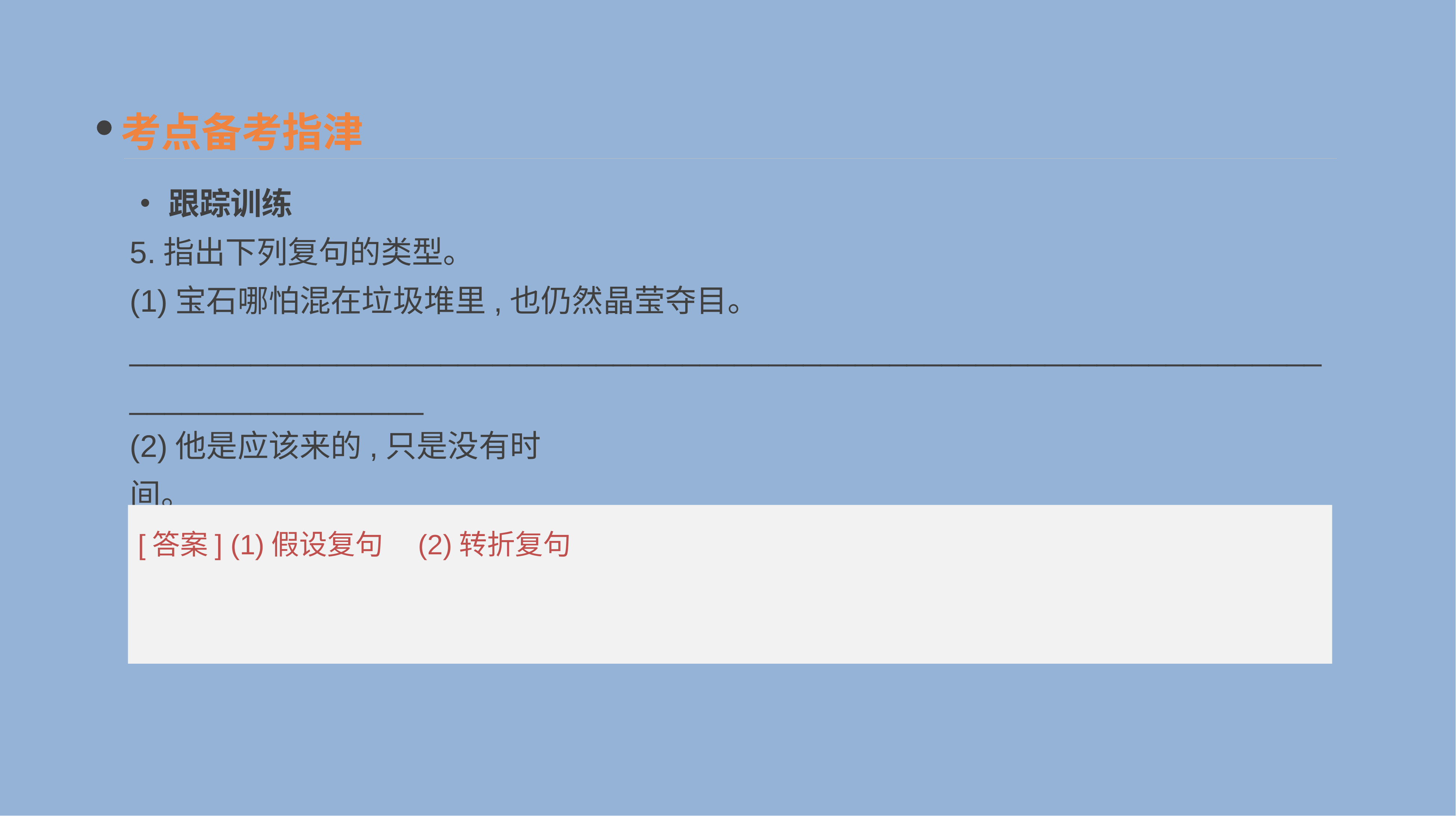

考点备考指津

•跟踪训练
5.指出下列复句的类型。
(1)宝石哪怕混在垃圾堆里,也仍然晶莹夺目。
______________________________________________________________________________________
(2)他是应该来的,只是没有时间。______________________________________________________________________________________

[答案] (1)假设复句　(2)转折复句